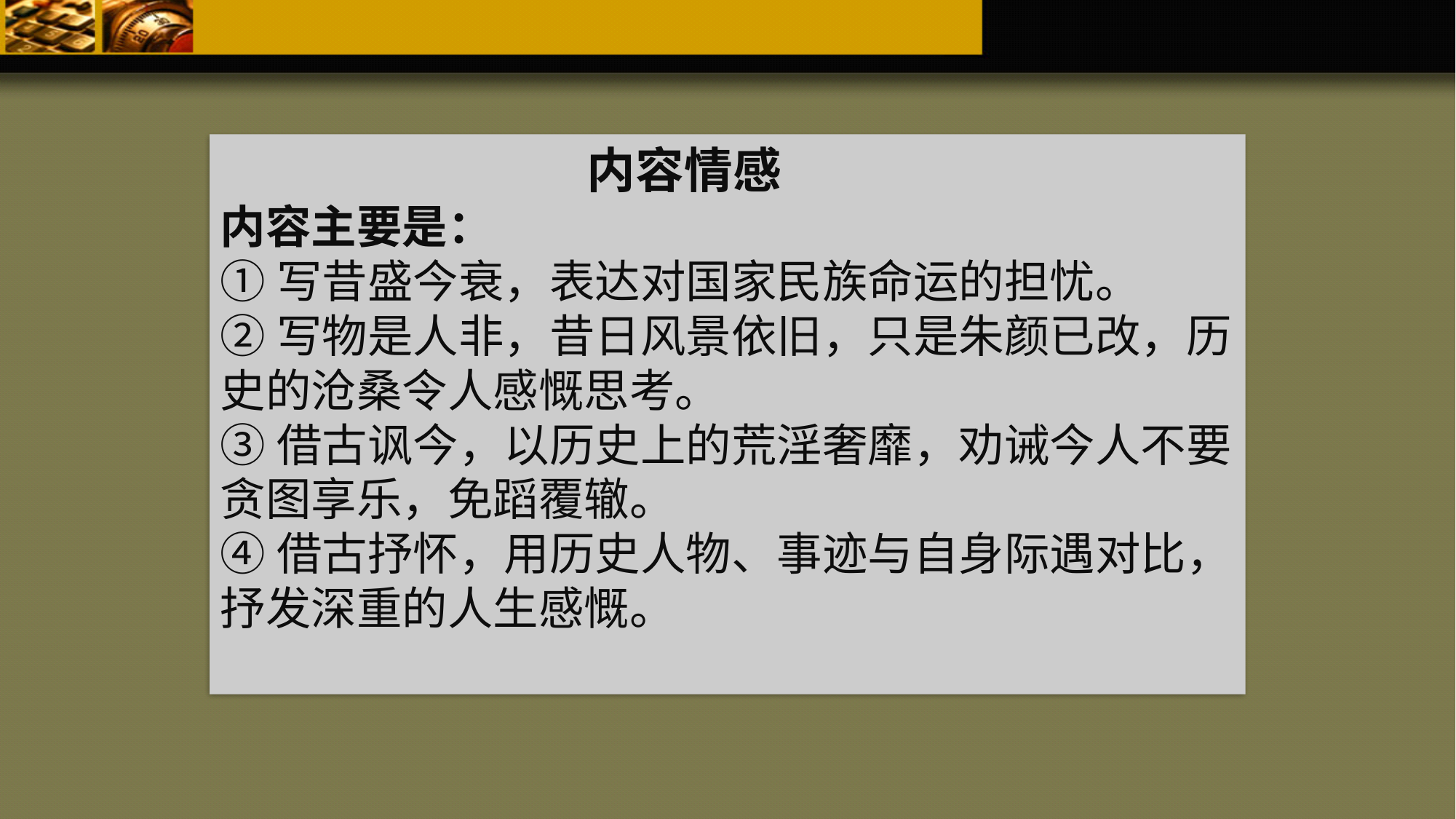

内容情感
内容主要是：
①写昔盛今衰，表达对国家民族命运的担忧。
②写物是人非，昔日风景依旧，只是朱颜已改，历史的沧桑令人感慨思考。
③借古讽今，以历史上的荒淫奢靡，劝诫今人不要贪图享乐，免蹈覆辙。
④借古抒怀，用历史人物、事迹与自身际遇对比，抒发深重的人生感慨。